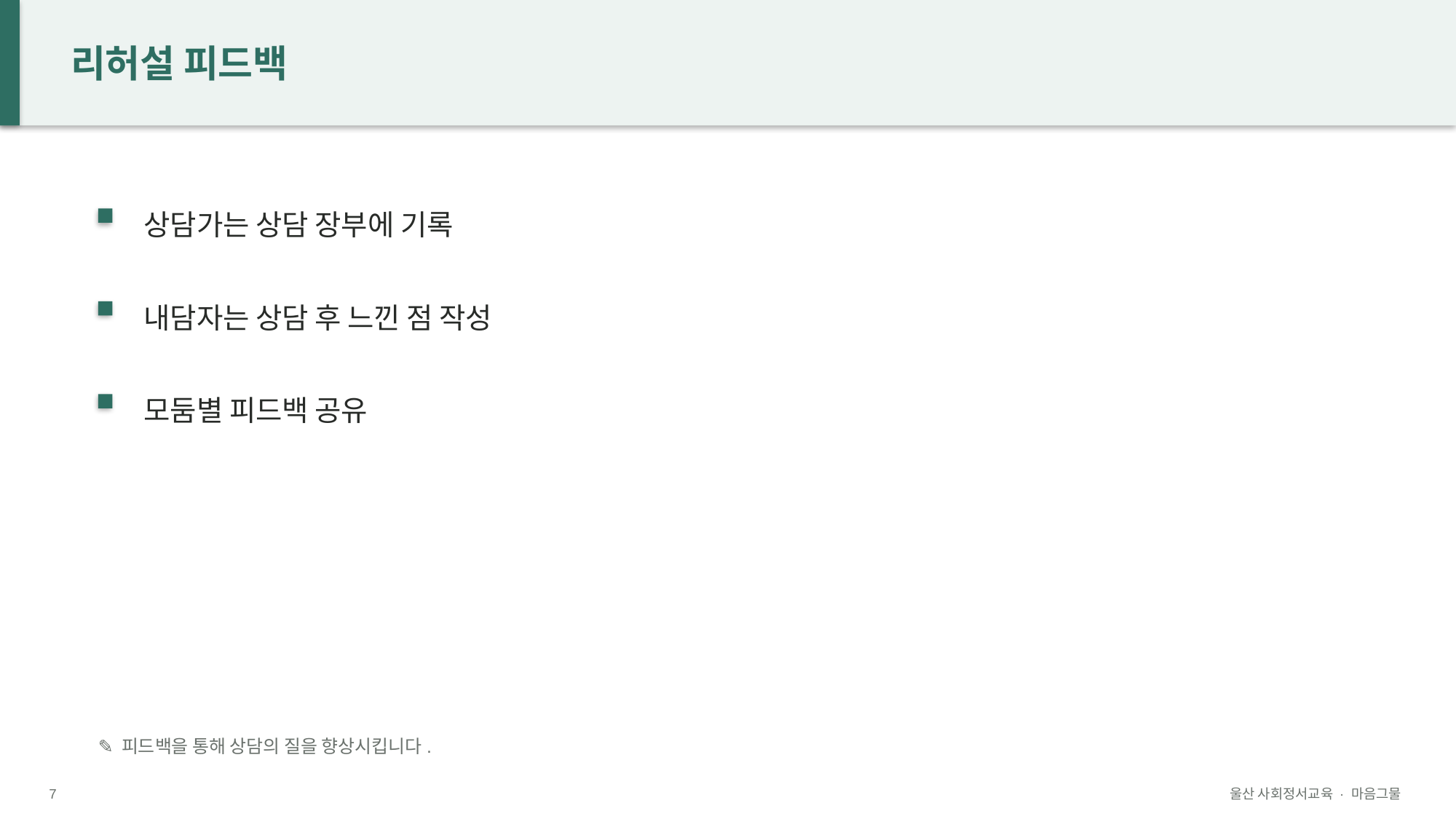

리허설 피드백
상담가는 상담 장부에 기록

내담자는 상담 후 느낀 점 작성

모둠별 피드백 공유

✎ 피드백을 통해 상담의 질을 향상시킵니다.
7
울산 사회정서교육 · 마음그물